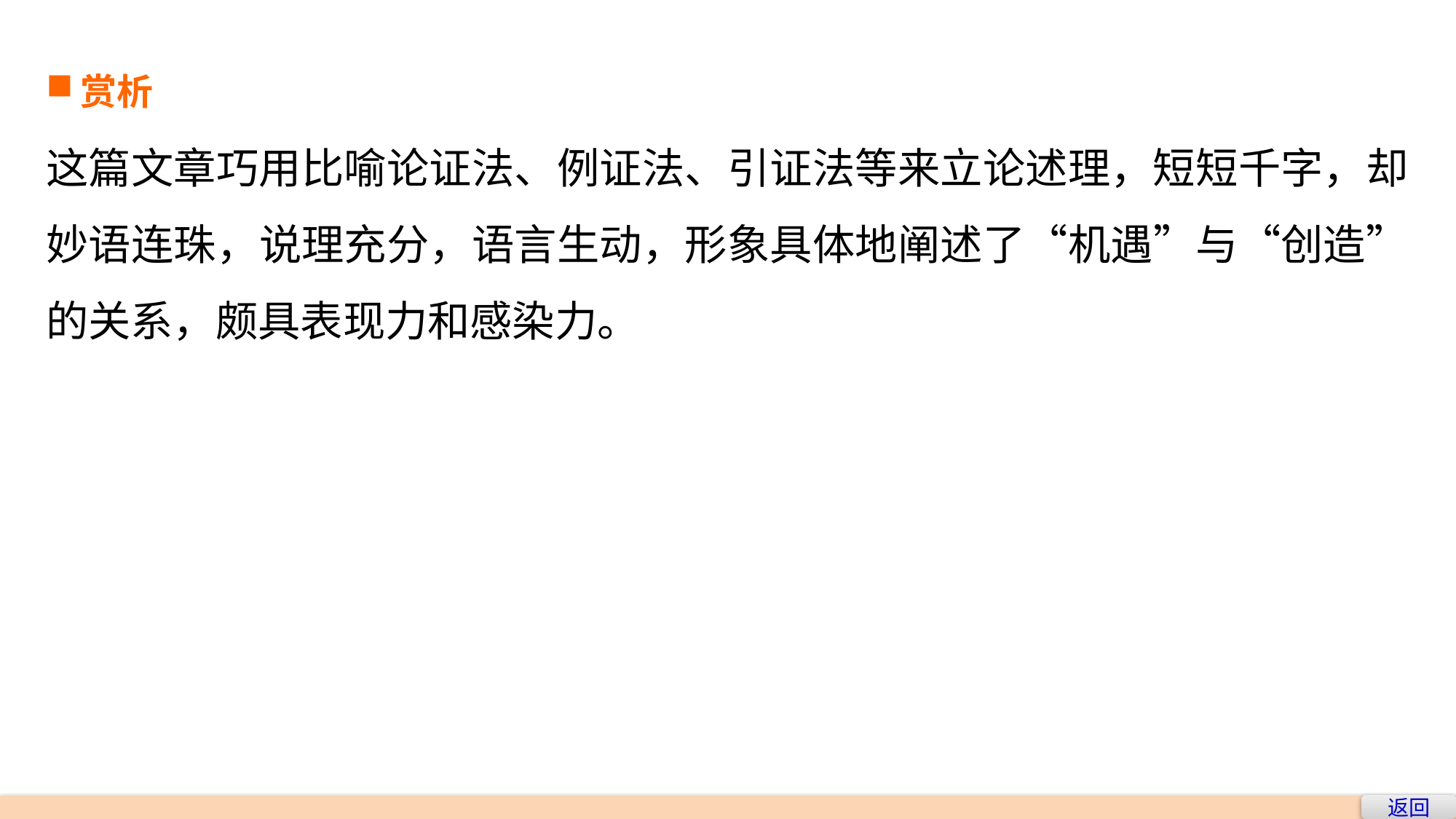

赏析
这篇文章巧用比喻论证法、例证法、引证法等来立论述理，短短千字，却妙语连珠，说理充分，语言生动，形象具体地阐述了“机遇”与“创造”的关系，颇具表现力和感染力。
返回